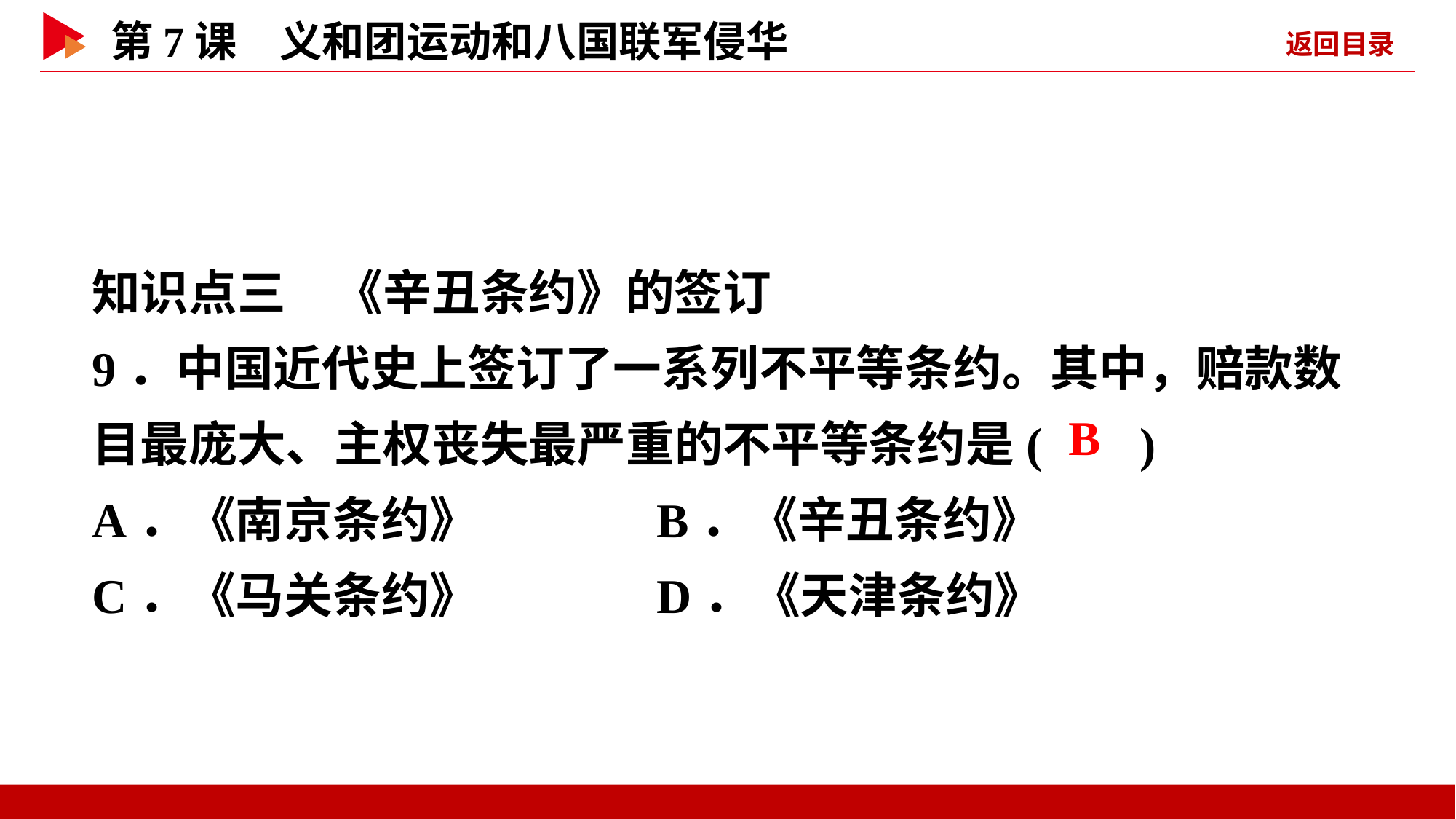

知识点三　《辛丑条约》的签订
9．中国近代史上签订了一系列不平等条约。其中，赔款数目最庞大、主权丧失最严重的不平等条约是(        )
A．《南京条约》               B．《辛丑条约》
C．《马关条约》               D．《天津条约》
   B